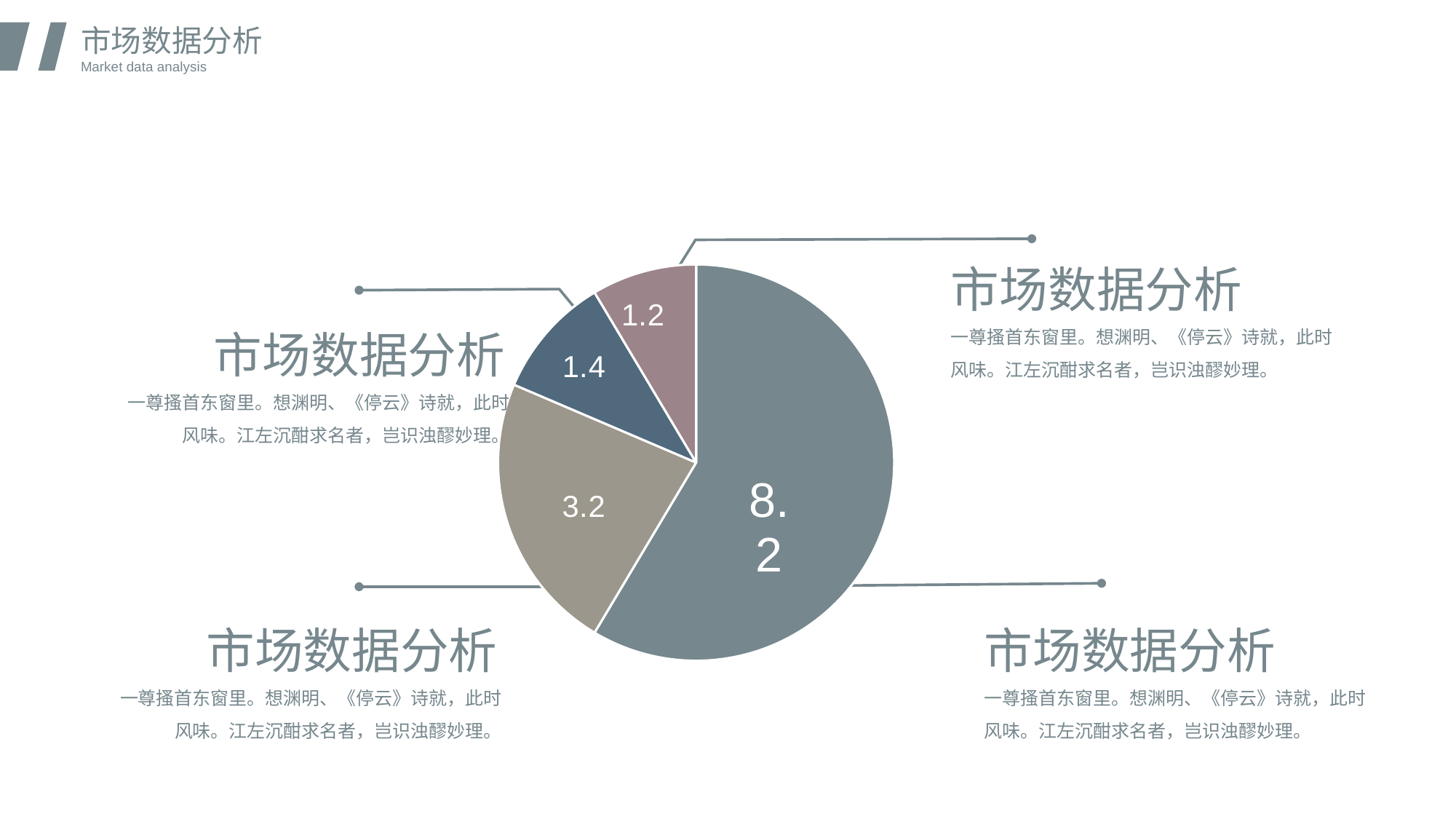

市场数据分析
Market data analysis

### Chart

| Category | 销售额 |
|---|---|
| 第一季度 | 8.2 |
| 第二季度 | 3.2 |
| 第三季度 | 1.4 |
| 第四季度 | 1.2 |
市场数据分析

一尊搔首东窗里。想渊明、《停云》诗就，此时风味。江左沉酣求名者，岂识浊醪妙理。
市场数据分析
一尊搔首东窗里。想渊明、《停云》诗就，此时风味。江左沉酣求名者，岂识浊醪妙理。

市场数据分析
市场数据分析
一尊搔首东窗里。想渊明、《停云》诗就，此时风味。江左沉酣求名者，岂识浊醪妙理。
一尊搔首东窗里。想渊明、《停云》诗就，此时风味。江左沉酣求名者，岂识浊醪妙理。